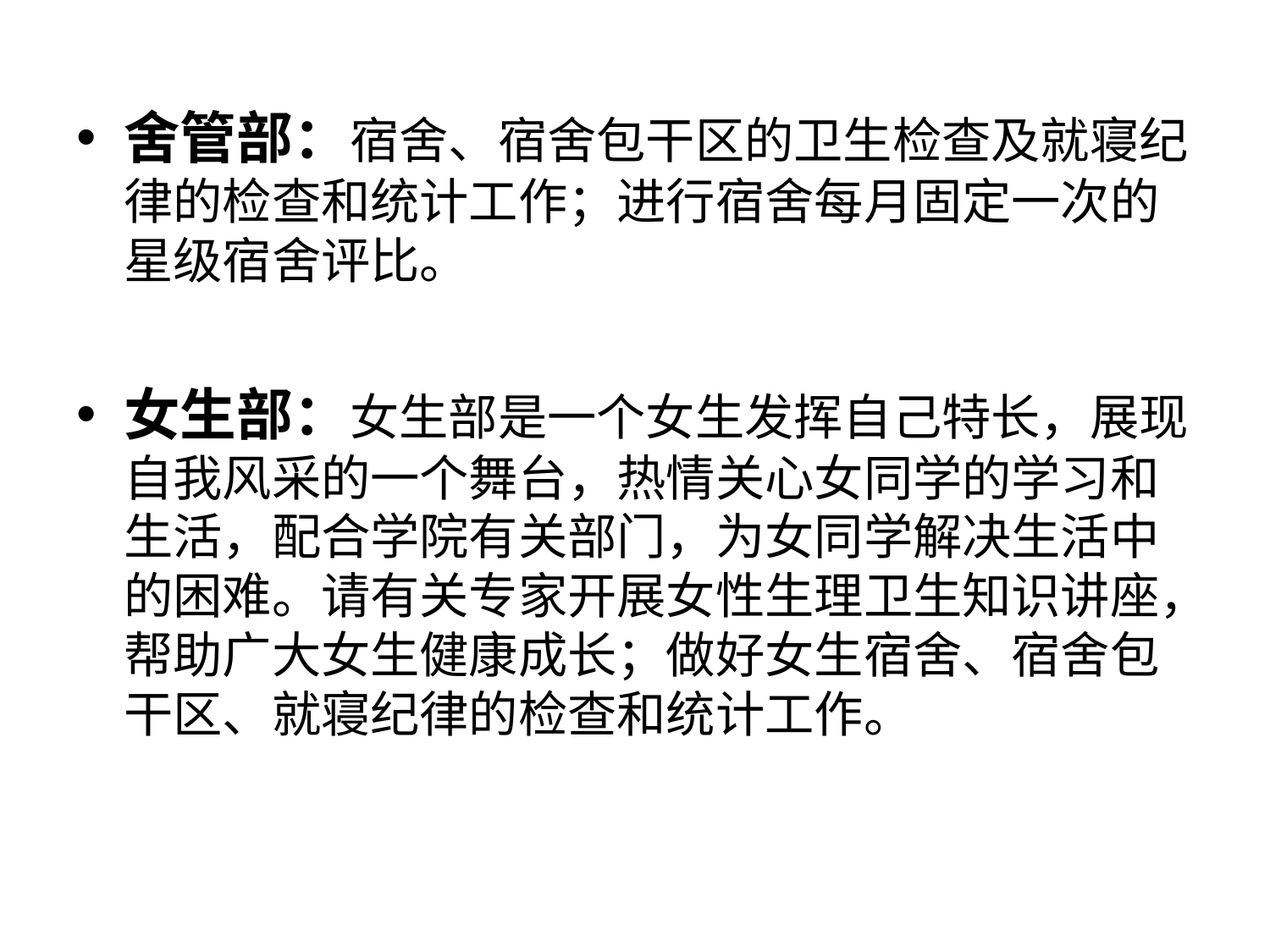

舍管部：宿舍、宿舍包干区的卫生检查及就寝纪律的检查和统计工作；进行宿舍每月固定一次的星级宿舍评比。

女生部：女生部是一个女生发挥自己特长，展现自我风采的一个舞台，热情关心女同学的学习和生活，配合学院有关部门，为女同学解决生活中的困难。请有关专家开展女性生理卫生知识讲座，帮助广大女生健康成长；做好女生宿舍、宿舍包干区、就寝纪律的检查和统计工作。